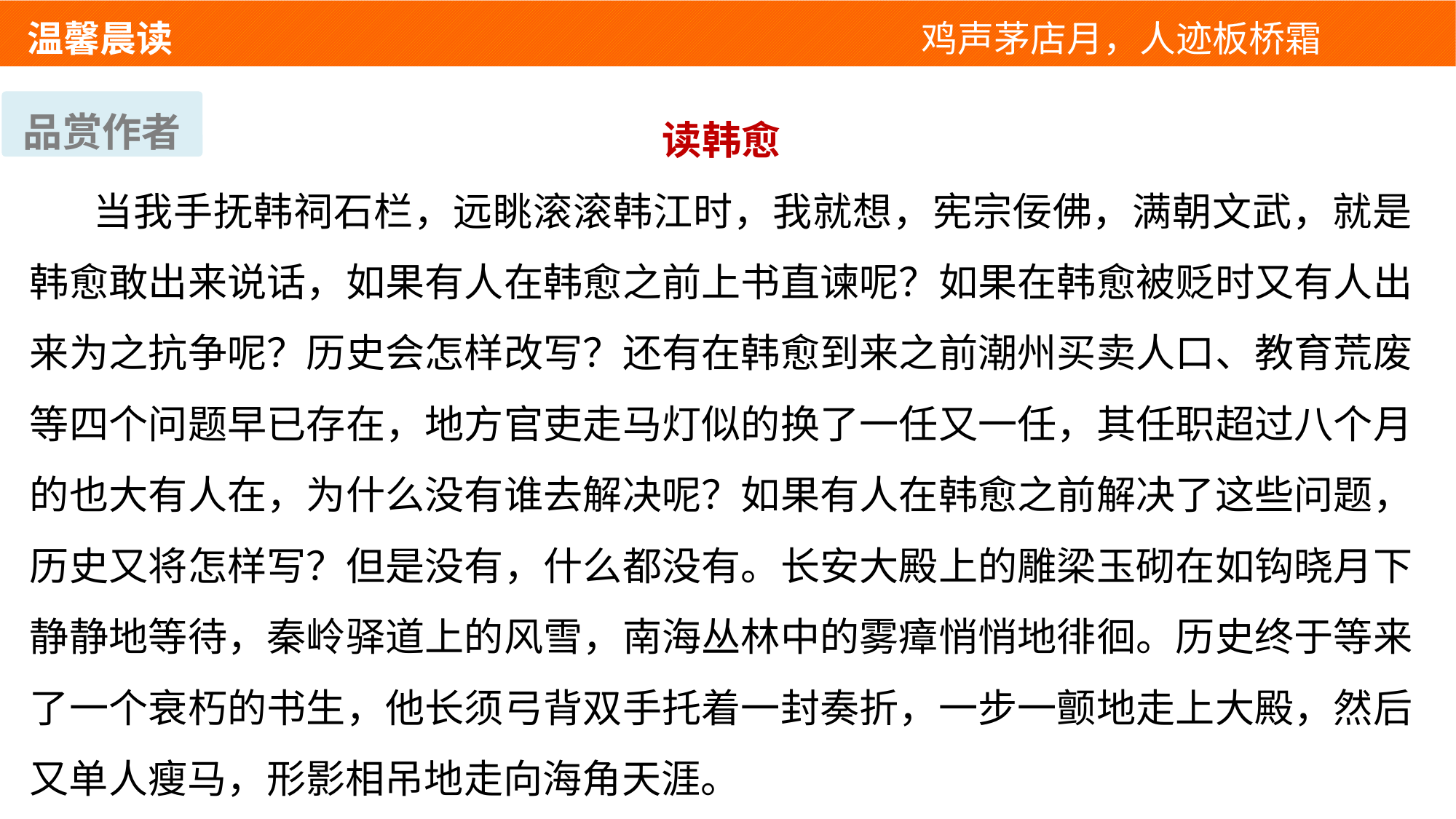

温馨晨读                                     　 　　　　　　　　　　　鸡声茅店月，人迹板桥霜
读韩愈
当我手抚韩祠石栏，远眺滚滚韩江时，我就想，宪宗佞佛，满朝文武，就是韩愈敢出来说话，如果有人在韩愈之前上书直谏呢？如果在韩愈被贬时又有人出来为之抗争呢？历史会怎样改写？还有在韩愈到来之前潮州买卖人口、教育荒废等四个问题早已存在，地方官吏走马灯似的换了一任又一任，其任职超过八个月的也大有人在，为什么没有谁去解决呢？如果有人在韩愈之前解决了这些问题，历史又将怎样写？但是没有，什么都没有。长安大殿上的雕梁玉砌在如钩晓月下静静地等待，秦岭驿道上的风雪，南海丛林中的雾瘴悄悄地徘徊。历史终于等来了一个衰朽的书生，他长须弓背双手托着一封奏折，一步一颤地走上大殿，然后又单人瘦马，形影相吊地走向海角天涯。
品赏作者